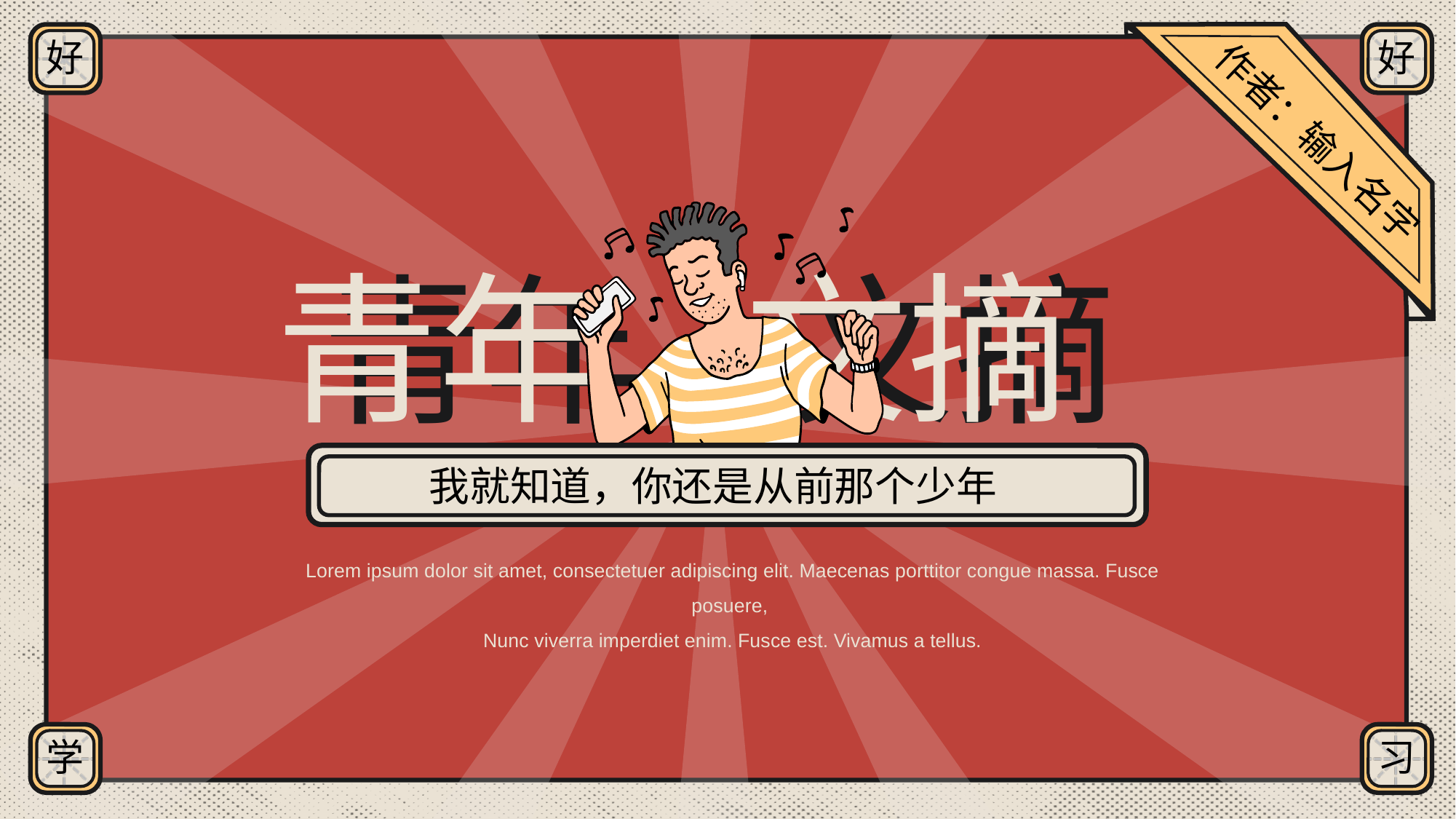

好

好

作者：输入名字

青年    文摘
青年    文摘

我就知道，你还是从前那个少年
Lorem ipsum dolor sit amet, consectetuer adipiscing elit. Maecenas porttitor congue massa. Fusce posuere,
Nunc viverra imperdiet enim. Fusce est. Vivamus a tellus.

学

习